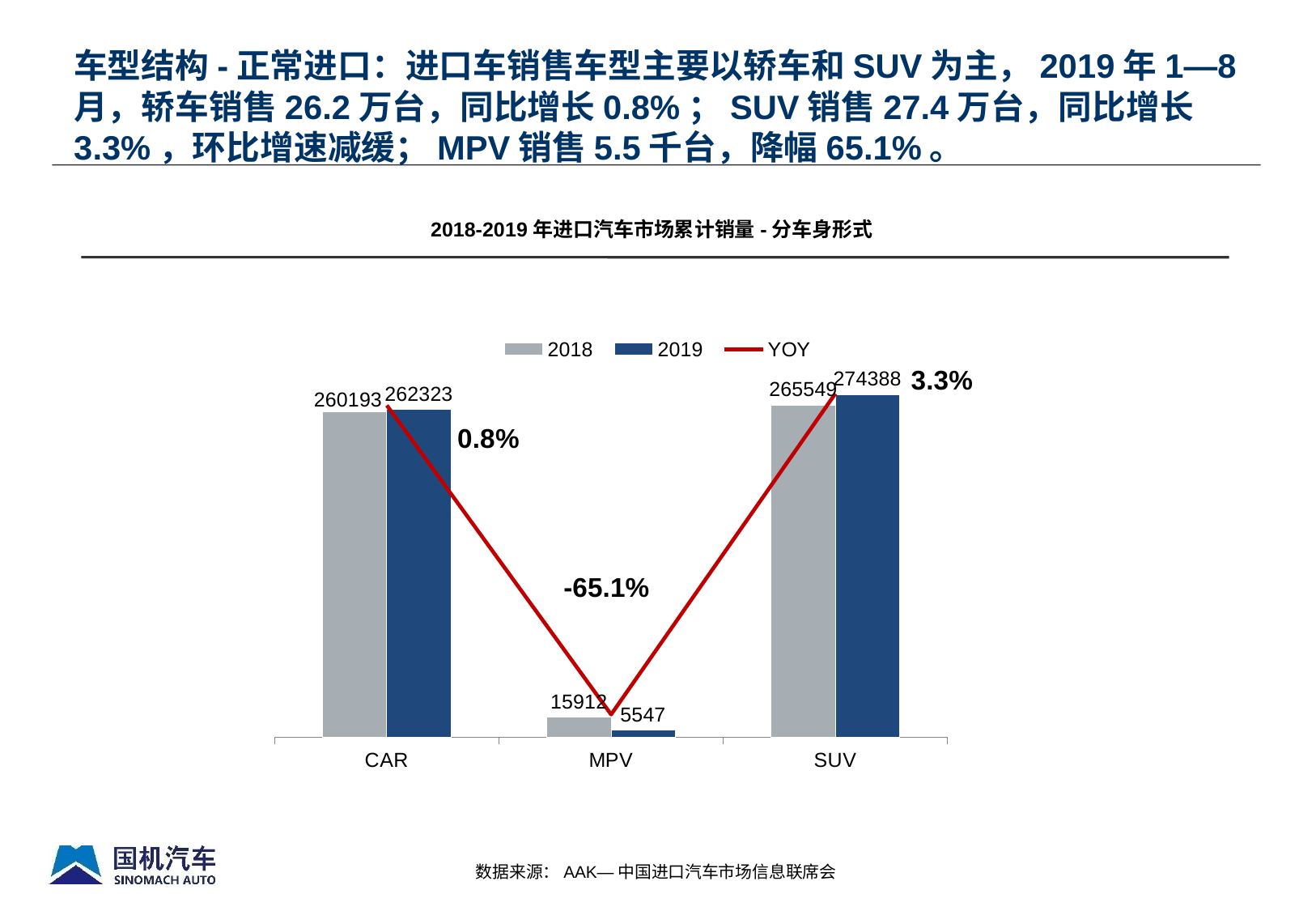

# 车型结构-正常进口：进口车销售车型主要以轿车和SUV为主，2019年1—8月，轿车销售26.2万台，同比增长0.8%；SUV销售27.4万台，同比增长3.3%，环比增速减缓；MPV销售5.5千台，降幅65.1%。

2018-2019年进口汽车市场累计销量-分车身形式

### Chart

| Category | 2018 | 2019 | YOY |
|---|---|---|---|
| CAR | 260193.0 | 262323.0 | 0.008186230990072652 |
| MPV | 15912.0 | 5547.0 | -0.651395173453997 |
| SUV | 265549.0 | 274388.0 | 0.03328575893714536 |
数据来源：AAK—中国进口汽车市场信息联席会